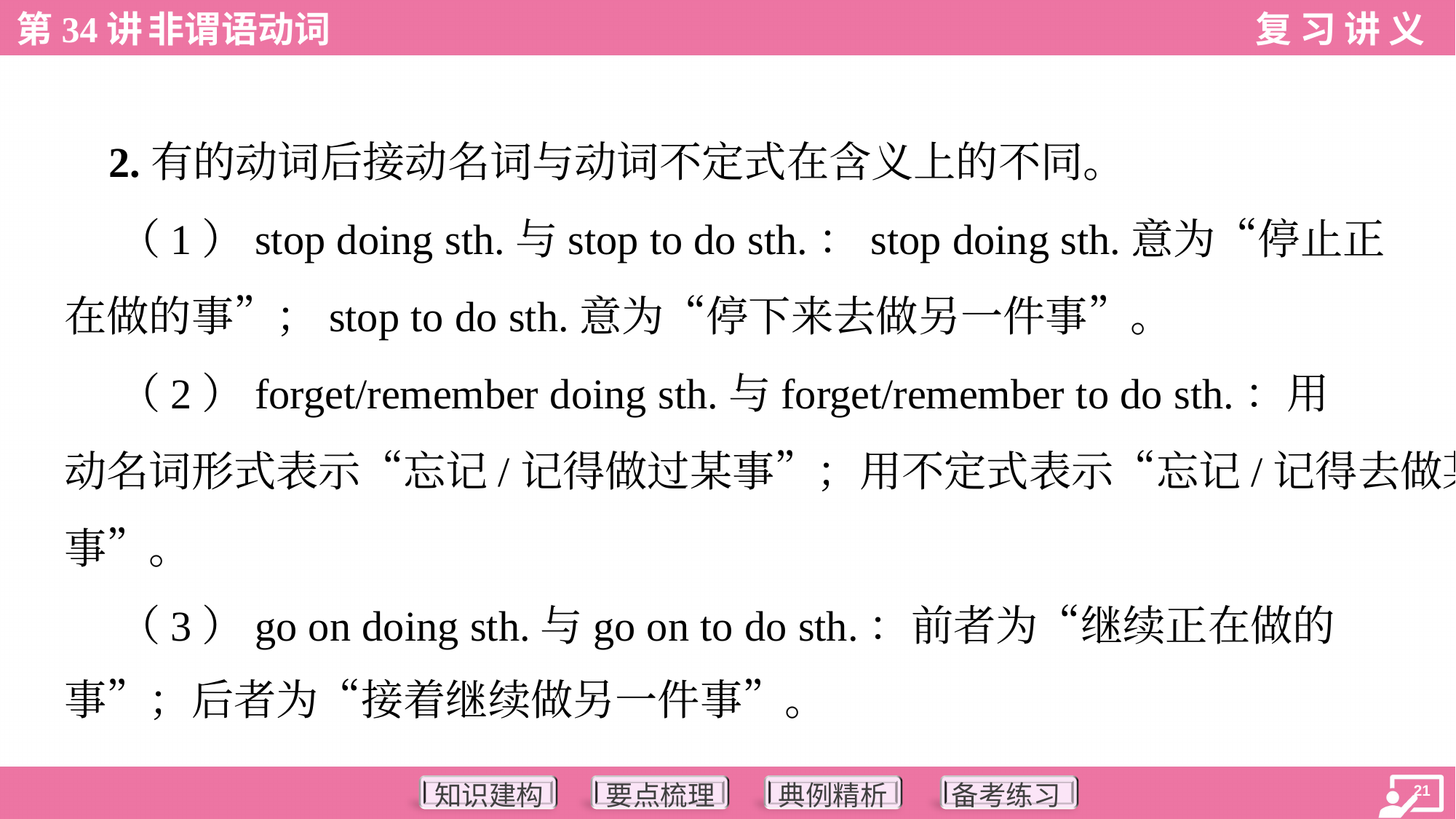

2.有的动词后接动名词与动词不定式在含义上的不同。
    （1）stop doing sth.与stop to do sth.：stop doing sth.意为“停止正
在做的事”；stop to do sth.意为“停下来去做另一件事”。
    （2）forget/remember doing sth.与forget/remember to do sth.：用
动名词形式表示“忘记/记得做过某事”；用不定式表示“忘记/记得去做某
事”。
    （3）go on doing sth.与go on to do sth.：前者为“继续正在做的
事”；后者为“接着继续做另一件事”。